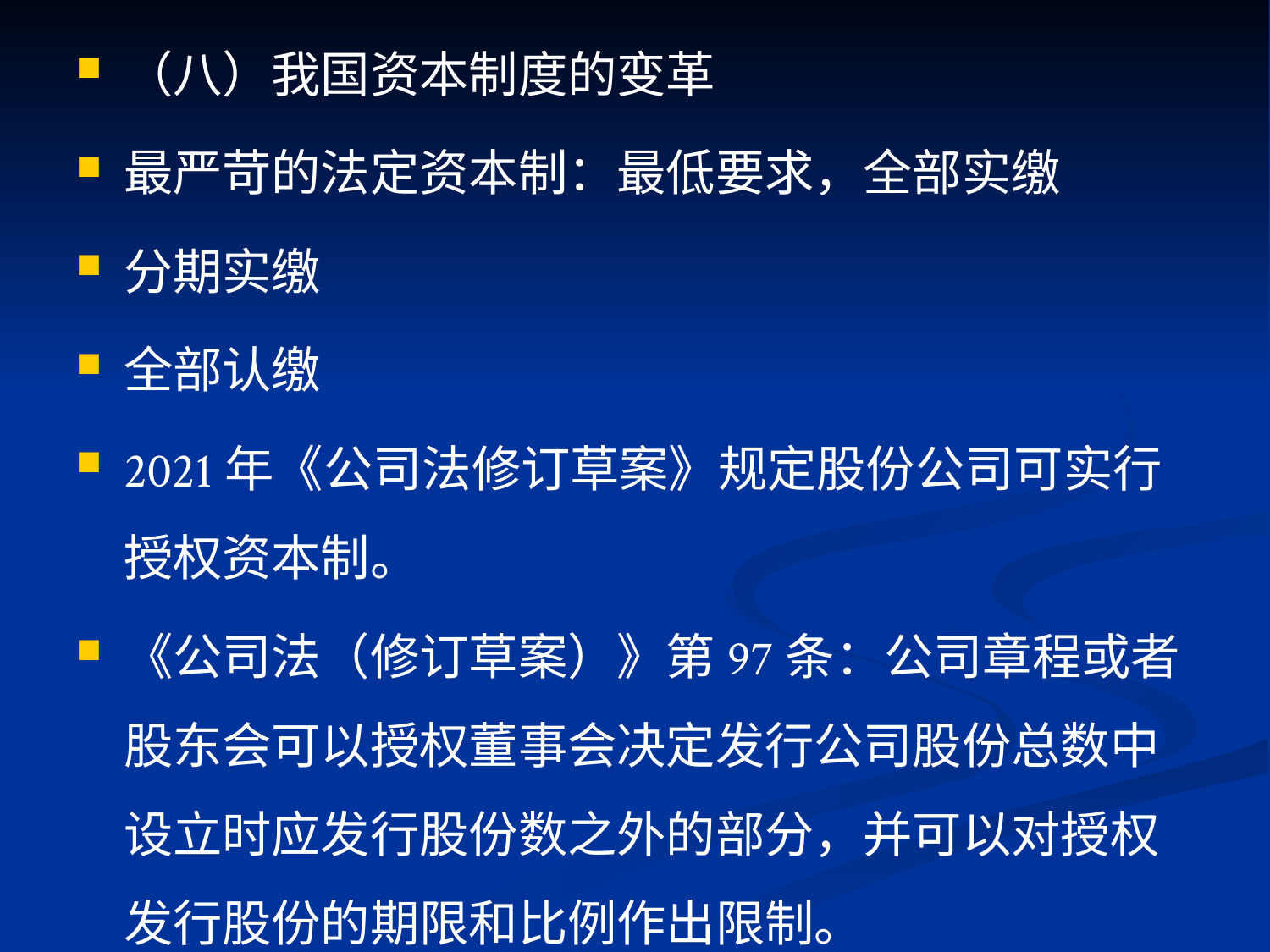

（八）我国资本制度的变革
最严苛的法定资本制：最低要求，全部实缴
分期实缴
全部认缴
2021年《公司法修订草案》规定股份公司可实行授权资本制。
《公司法（修订草案）》第97条：公司章程或者股东会可以授权董事会决定发行公司股份总数中设立时应发行股份数之外的部分，并可以对授权发行股份的期限和比例作出限制。

#